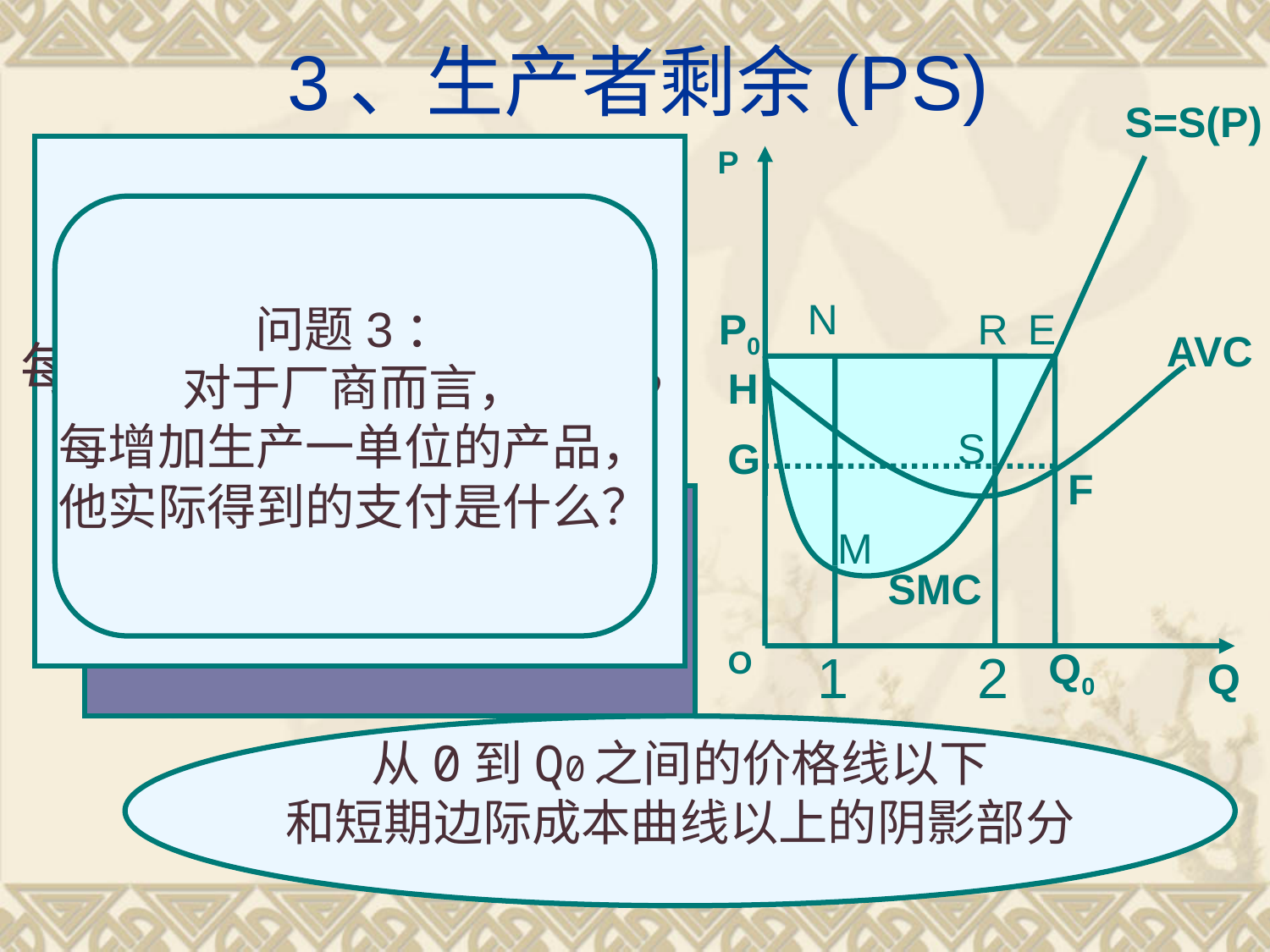

# 3、生产者剩余(PS)
S=S(P)
问题2：
对于厂商而言，
每增加生产一单位的产品，
希望得到的最小支付
等于什么？

P

问题1：短期内每增加
生产一单位的产品
增加的成本叫做什么？
问题3：
对于厂商而言，
每增加生产一单位的产品，
他实际得到的支付是什么？
生产者剩余指厂商在提供一定数量的某种产品时实际接受的总支付和愿意接受的最小总支付之间的差额。

N
P0
R
E
AVC
H

S
G
F

生产者剩余=
OP0EQ0的面积－
OHEQ0的面积

M
SMC

Q0
O
1
2
Q

从0到Q0之间的价格线以下
和短期边际成本曲线以上的阴影部分